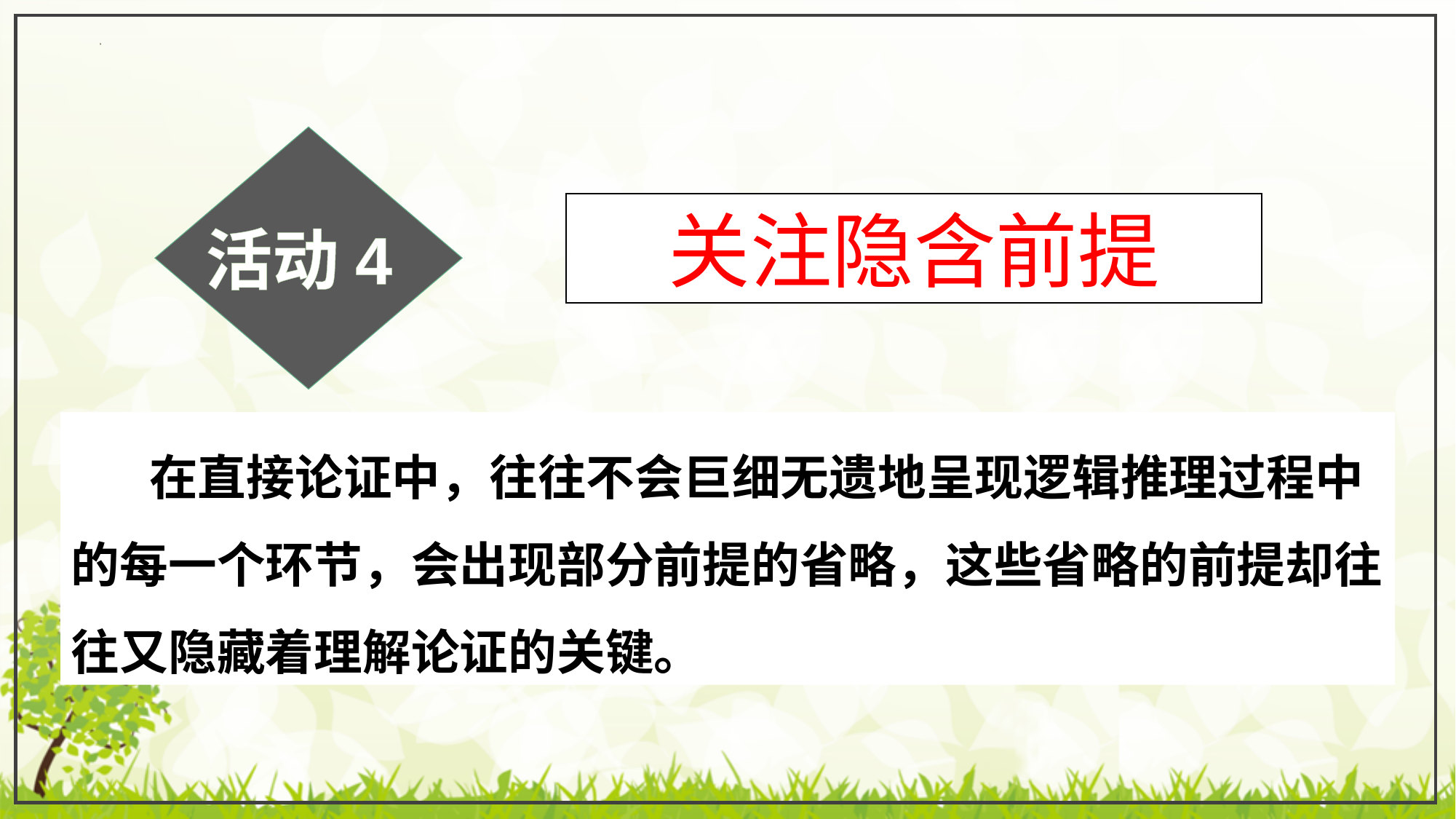

关注隐含前提
活动4
      在直接论证中，往往不会巨细无遗地呈现逻辑推理过程中的每一个环节，会出现部分前提的省略，这些省略的前提却往往又隐藏着理解论证的关键。